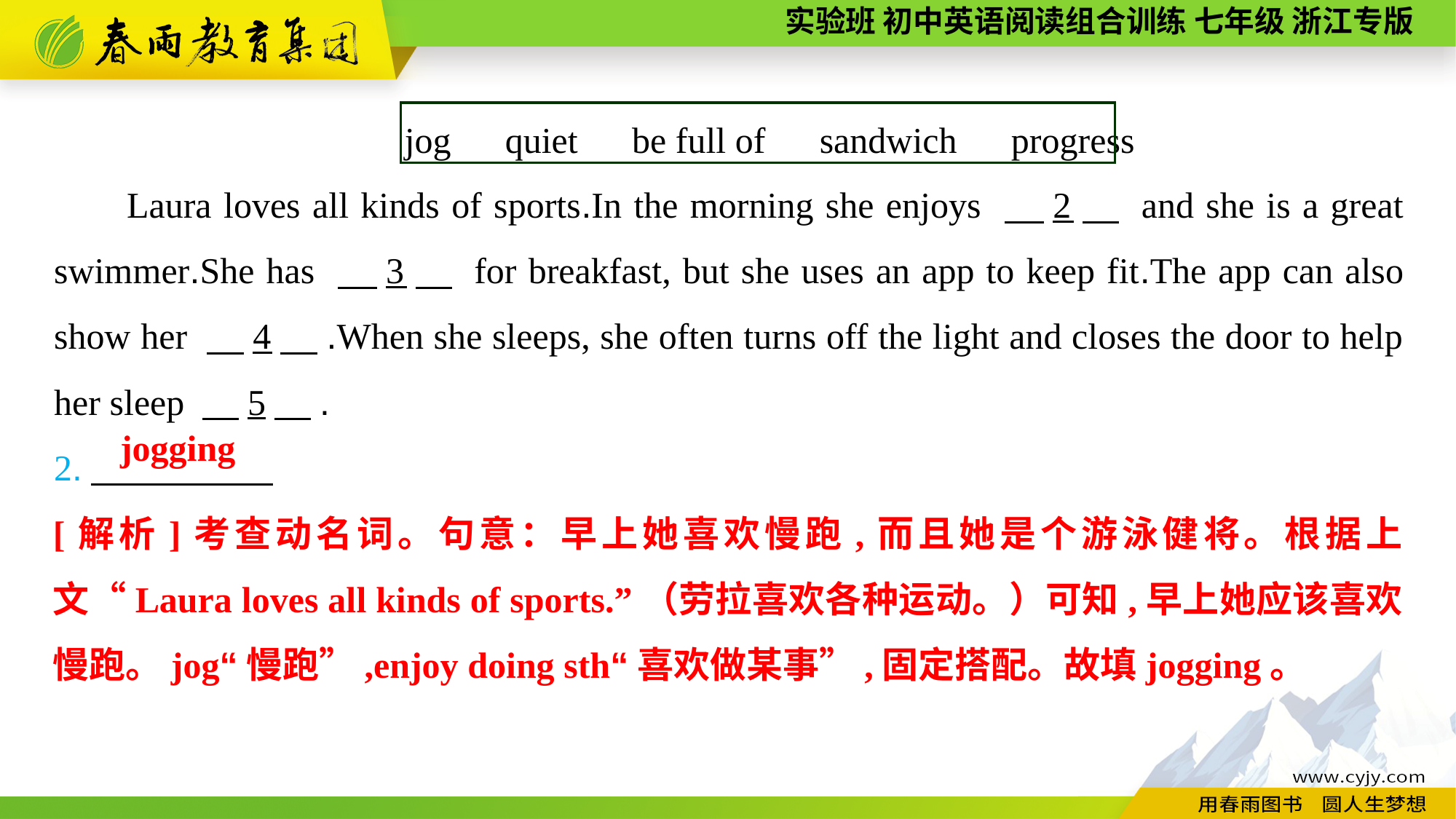

jog　quiet　be full of　sandwich　progress
Laura loves all kinds of sports.In the morning she enjoys 　2　 and she is a great swimmer.She has 　3　 for breakfast, but she uses an app to keep fit.The app can also show her 　4　.When she sleeps, she often turns off the light and closes the door to help her sleep 　5　.
2.　　　　　　.

jogging
[解析]考查动名词。句意：早上她喜欢慢跑,而且她是个游泳健将。根据上文“Laura loves all kinds of sports.”（劳拉喜欢各种运动。）可知,早上她应该喜欢慢跑。jog“慢跑”,enjoy doing sth“喜欢做某事”,固定搭配。故填jogging。